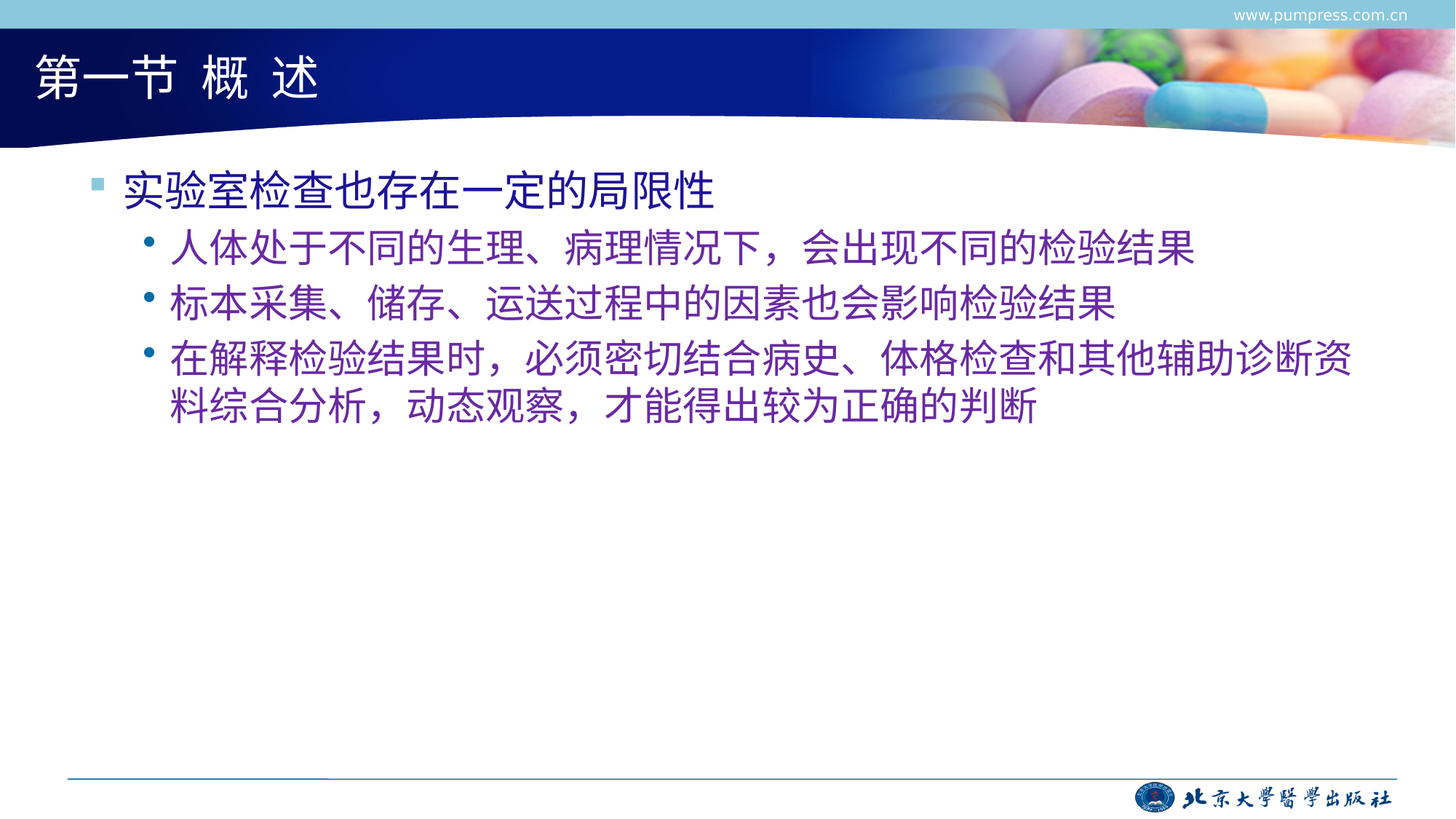

www.pumpress.com.cn
# 第一节  概  述
实验室检查也存在一定的局限性
人体处于不同的生理、病理情况下，会出现不同的检验结果
标本采集、储存、运送过程中的因素也会影响检验结果
在解释检验结果时，必须密切结合病史、体格检查和其他辅助诊断资料综合分析，动态观察，才能得出较为正确的判断